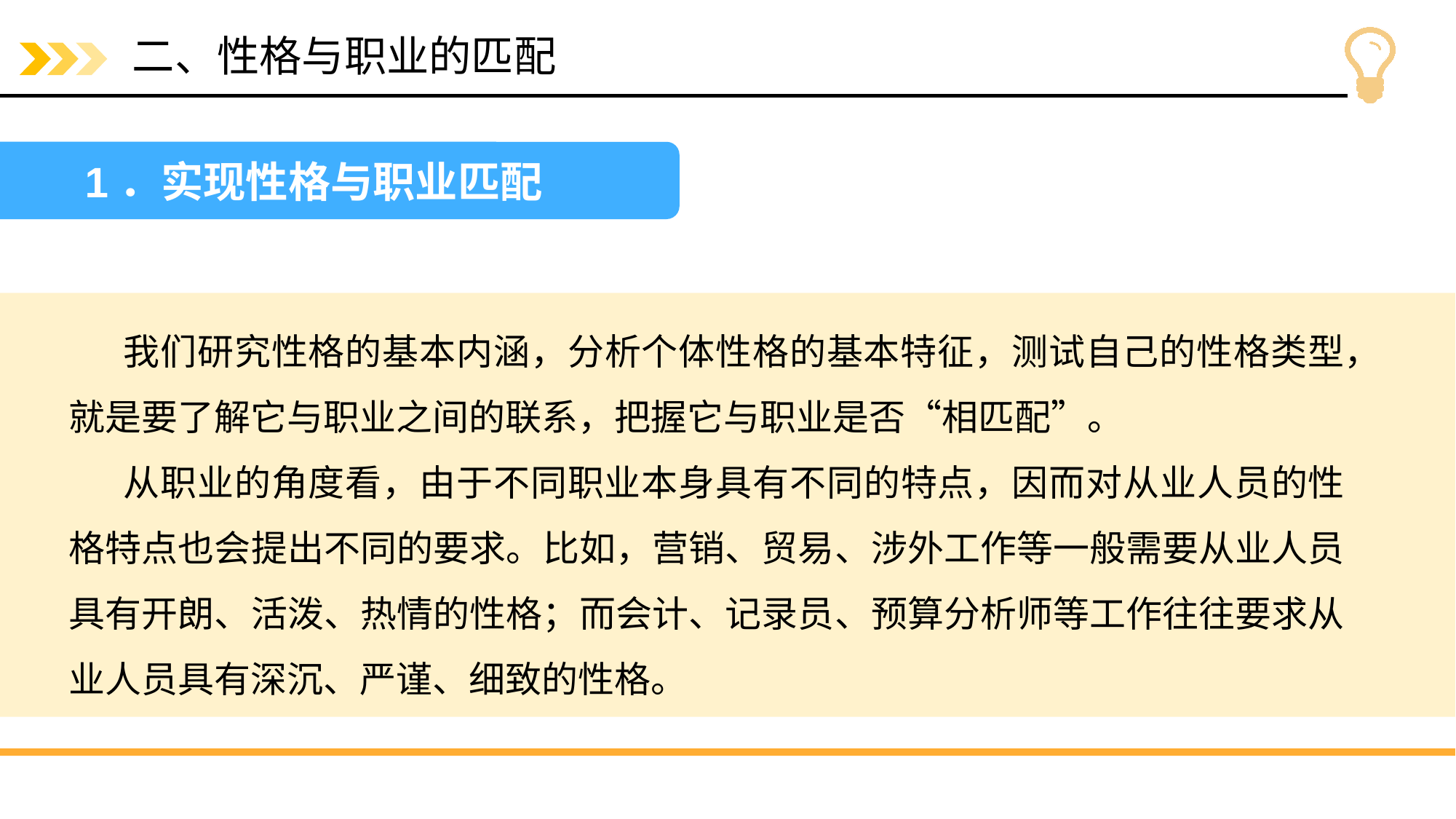

13
# 二、性格与职业的匹配
1．实现性格与职业匹配

我们研究性格的基本内涵，分析个体性格的基本特征，测试自己的性格类型，就是要了解它与职业之间的联系，把握它与职业是否“相匹配”。
从职业的角度看，由于不同职业本身具有不同的特点，因而对从业人员的性格特点也会提出不同的要求。比如，营销、贸易、涉外工作等一般需要从业人员具有开朗、活泼、热情的性格；而会计、记录员、预算分析师等工作往往要求从业人员具有深沉、严谨、细致的性格。